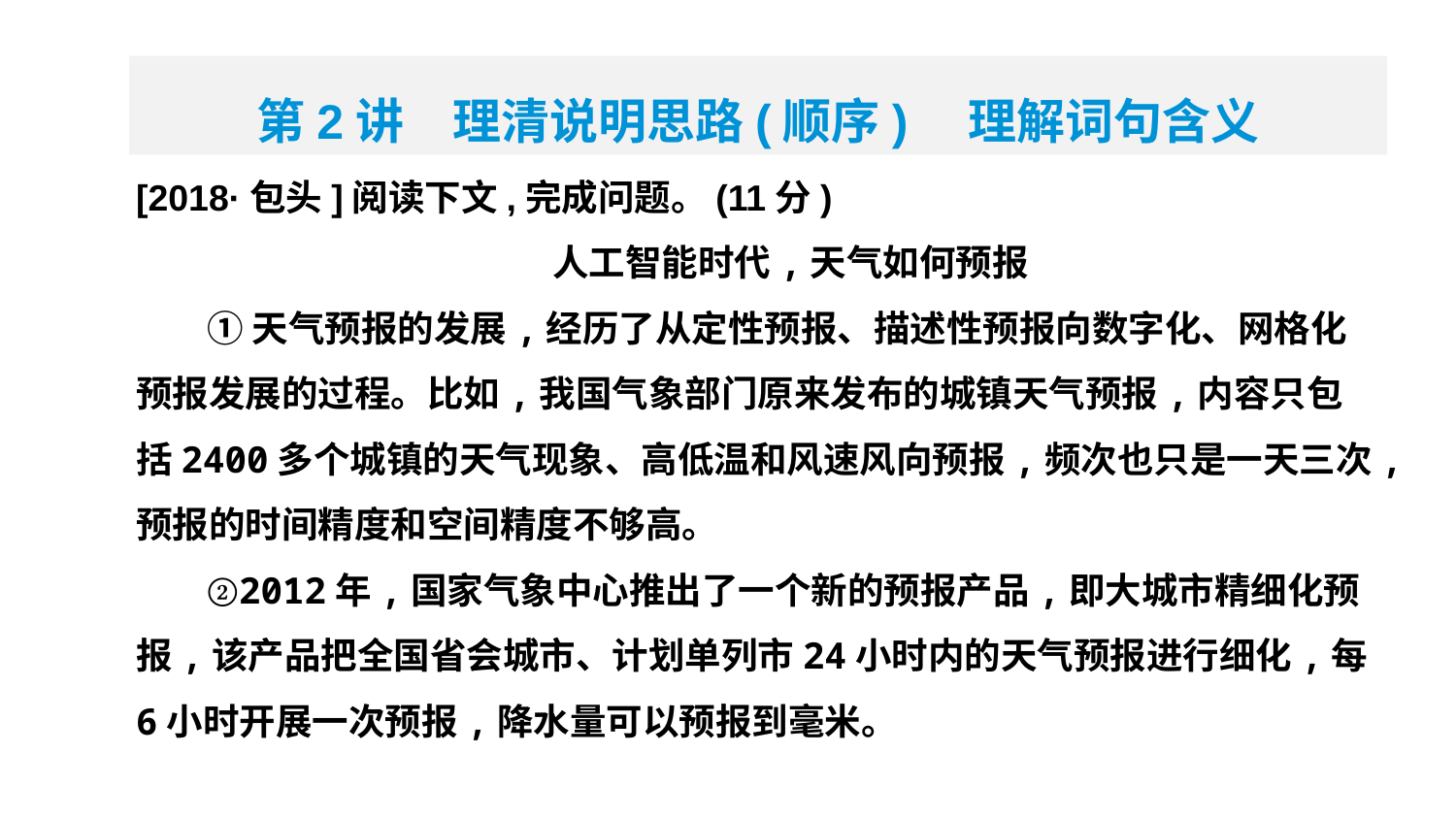

第2讲　理清说明思路(顺序)　理解词句含义
[2018·包头]阅读下文,完成问题。(11分)
人工智能时代,天气如何预报
①天气预报的发展,经历了从定性预报、描述性预报向数字化、网格化预报发展的过程。比如,我国气象部门原来发布的城镇天气预报,内容只包括2400多个城镇的天气现象、高低温和风速风向预报,频次也只是一天三次,预报的时间精度和空间精度不够高。
②2012年,国家气象中心推出了一个新的预报产品,即大城市精细化预报,该产品把全国省会城市、计划单列市24小时内的天气预报进行细化,每6小时开展一次预报,降水量可以预报到毫米。